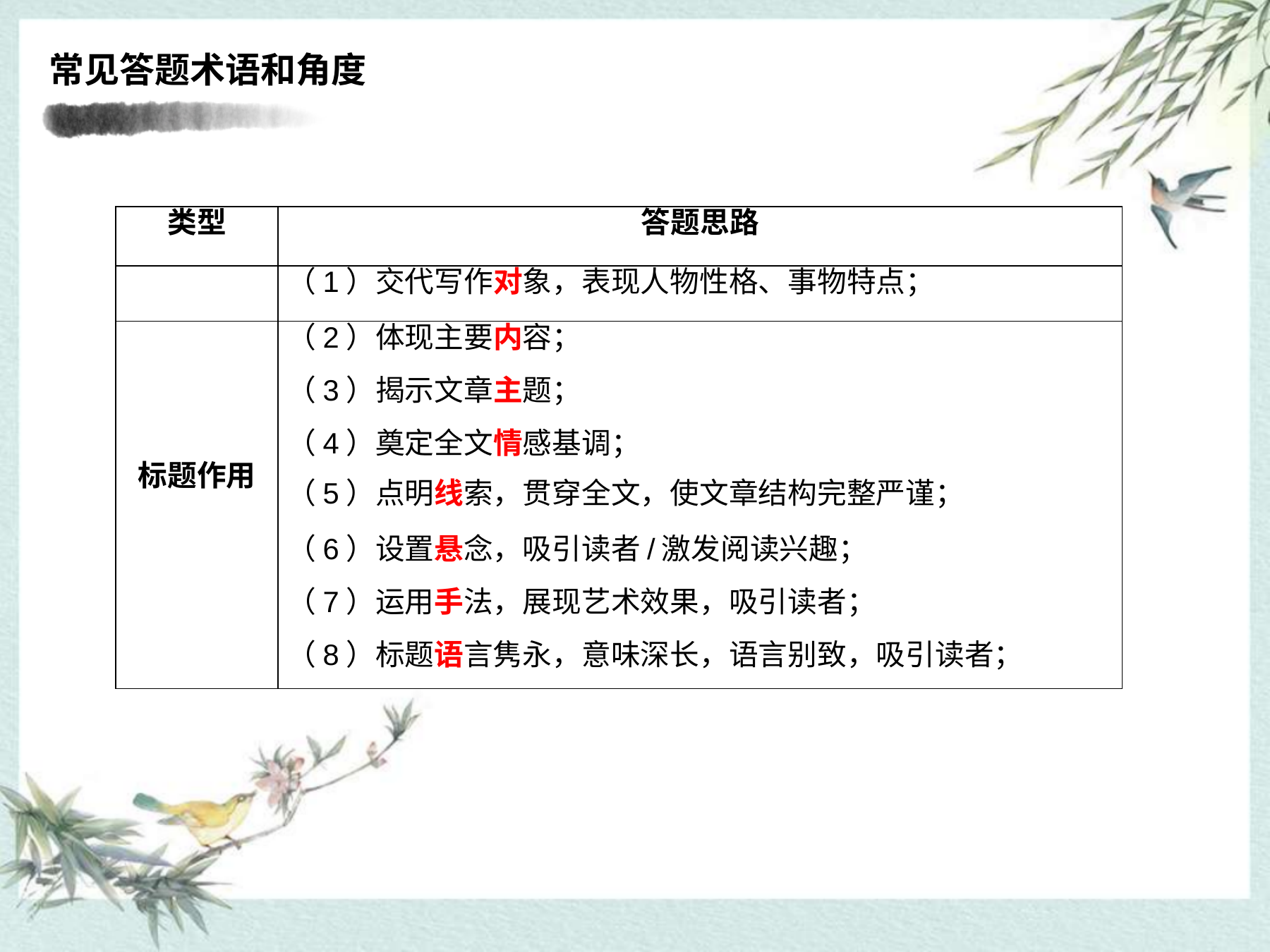

# 常见答题术语和角度

| 类型 | 答题思路 |
| --- | --- |
|  | （1）交代写作对象，表现人物性格、事物特点； |
|  | （2）体现主要内容； |
|  | （3）揭示文章主题； |
| 标题作用 | （4）奠定全文情感基调； （5）点明线索，贯穿全文，使文章结构完整严谨； |
|  | （6）设置悬念，吸引读者/激发阅读兴趣； |
|  | （7）运用手法，展现艺术效果，吸引读者； |
|  | （8）标题语言隽永，意味深长，语言别致，吸引读者； |